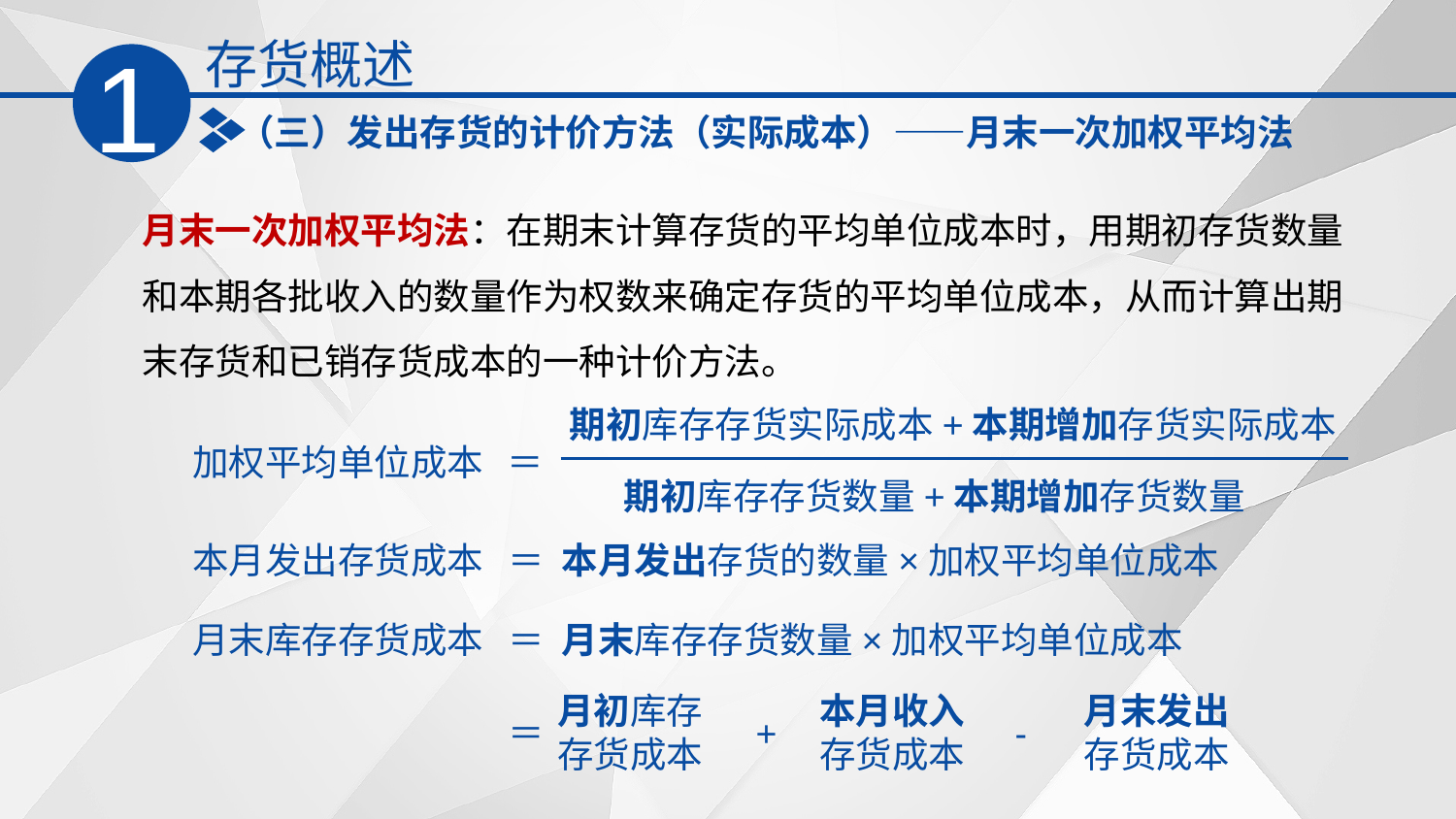

存货概述
1

（三）发出存货的计价方法（实际成本）——月末一次加权平均法

月末一次加权平均法：在期末计算存货的平均单位成本时，用期初存货数量和本期各批收入的数量作为权数来确定存货的平均单位成本，从而计算出期末存货和已销存货成本的一种计价方法。
期初库存存货实际成本+本期增加存货实际成本
加权平均单位成本
＝
期初库存存货数量+本期增加存货数量
本月发出存货成本
＝
本月发出存货的数量×加权平均单位成本
月末库存存货成本
＝
月末库存存货数量×加权平均单位成本
月初库存存货成本
本月收入存货成本
月末发出存货成本
＝
+
-